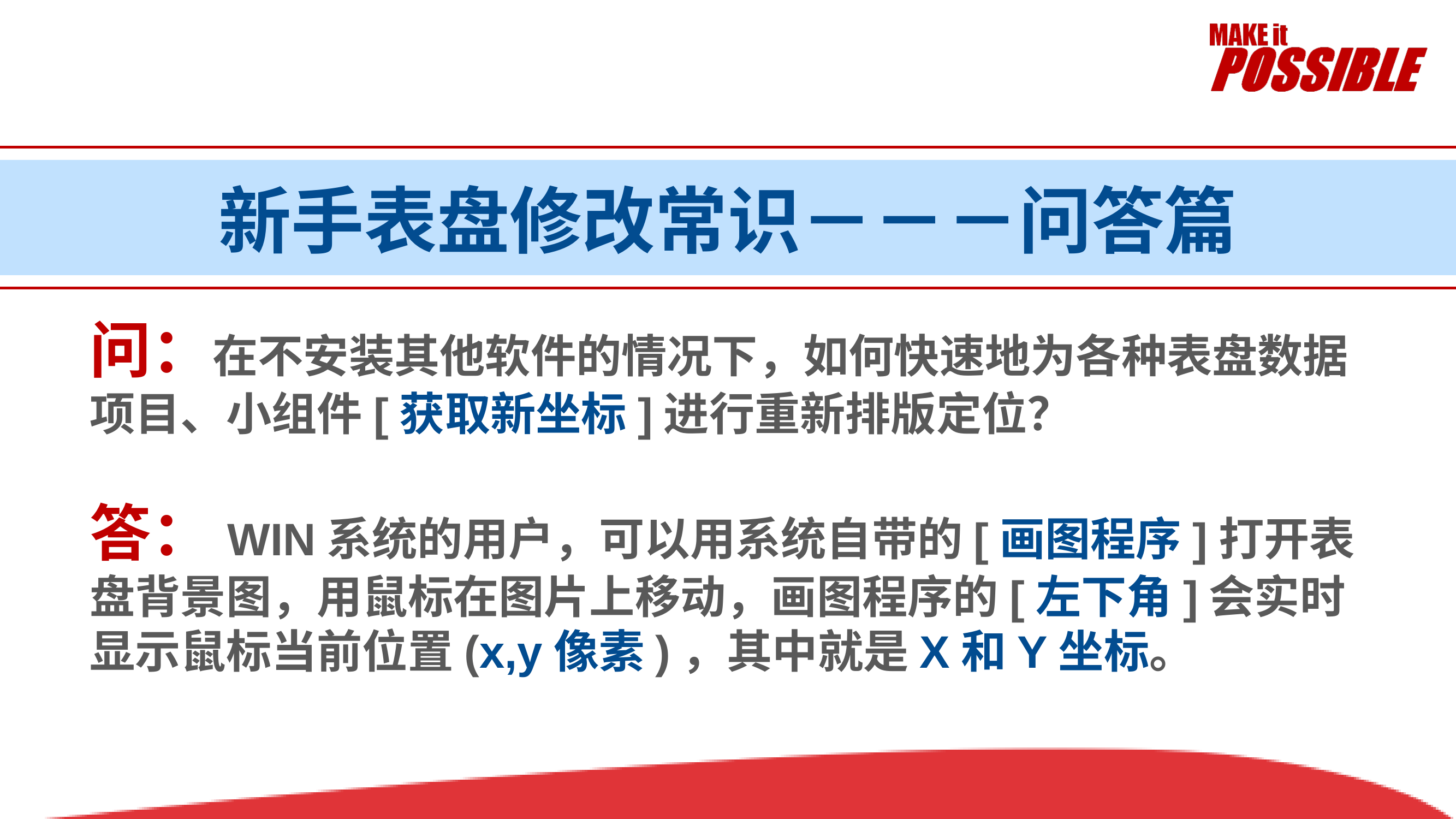

# 新手表盘修改常识－－－问答篇
问：在不安装其他软件的情况下，如何快速地为各种表盘数据项目、小组件[获取新坐标]进行重新排版定位？

答：WIN系统的用户，可以用系统自带的[画图程序]打开表盘背景图，用鼠标在图片上移动，画图程序的[左下角]会实时显示鼠标当前位置(x,y像素)，其中就是X和Y坐标。